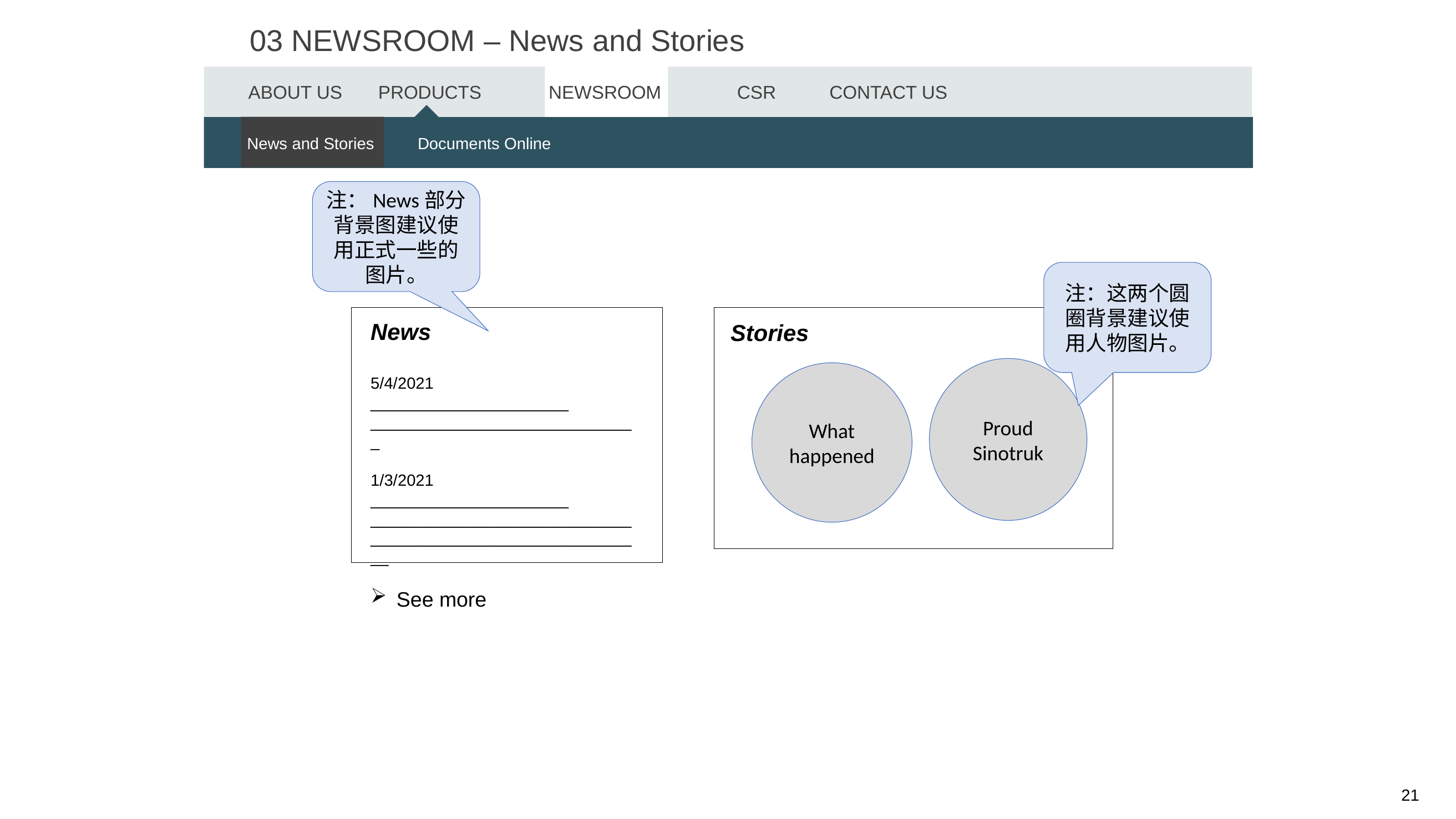

03 NEWSROOM – News and Stories

ABOUT US
PRODUCTS
NEWSROOM
CSR
CONTACT US

Heavy Trucks
News and Stories
Light Trucks
Documents Online
Miner
Special Trucks
Clean Energy
注：News部分背景图建议使用正式一些的图片。
注：这两个圆圈背景建议使用人物图片。

News

5/4/2021  ______________________
______________________________

1/3/2021  ______________________
____________________________________________________________

See more
Stories
Proud Sinotruk
What happened